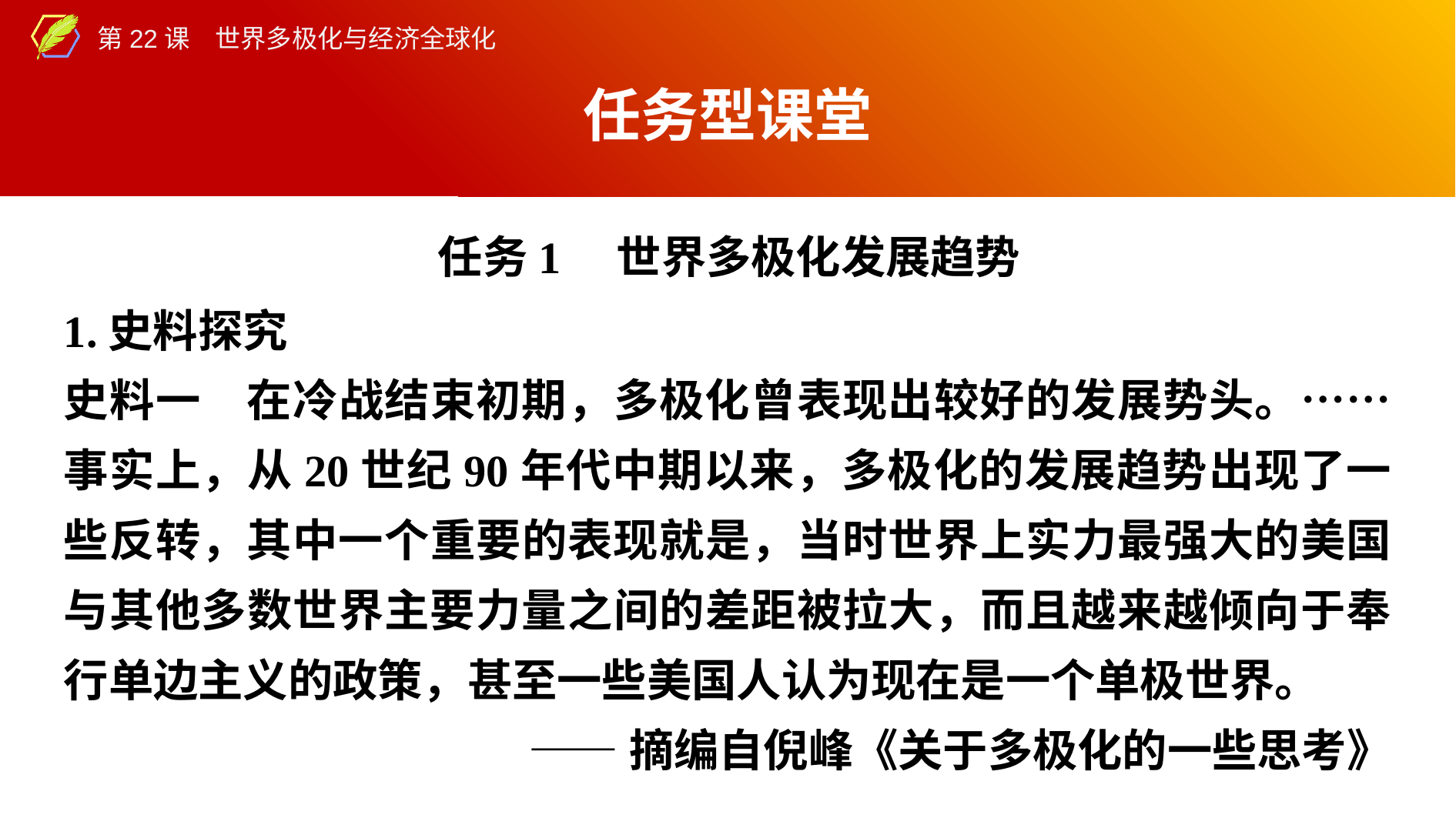

任务型课堂
任务1　世界多极化发展趋势
1.史料探究
史料一　在冷战结束初期，多极化曾表现出较好的发展势头。……事实上，从20世纪90年代中期以来，多极化的发展趋势出现了一些反转，其中一个重要的表现就是，当时世界上实力最强大的美国与其他多数世界主要力量之间的差距被拉大，而且越来越倾向于奉行单边主义的政策，甚至一些美国人认为现在是一个单极世界。
——摘编自倪峰《关于多极化的一些思考》